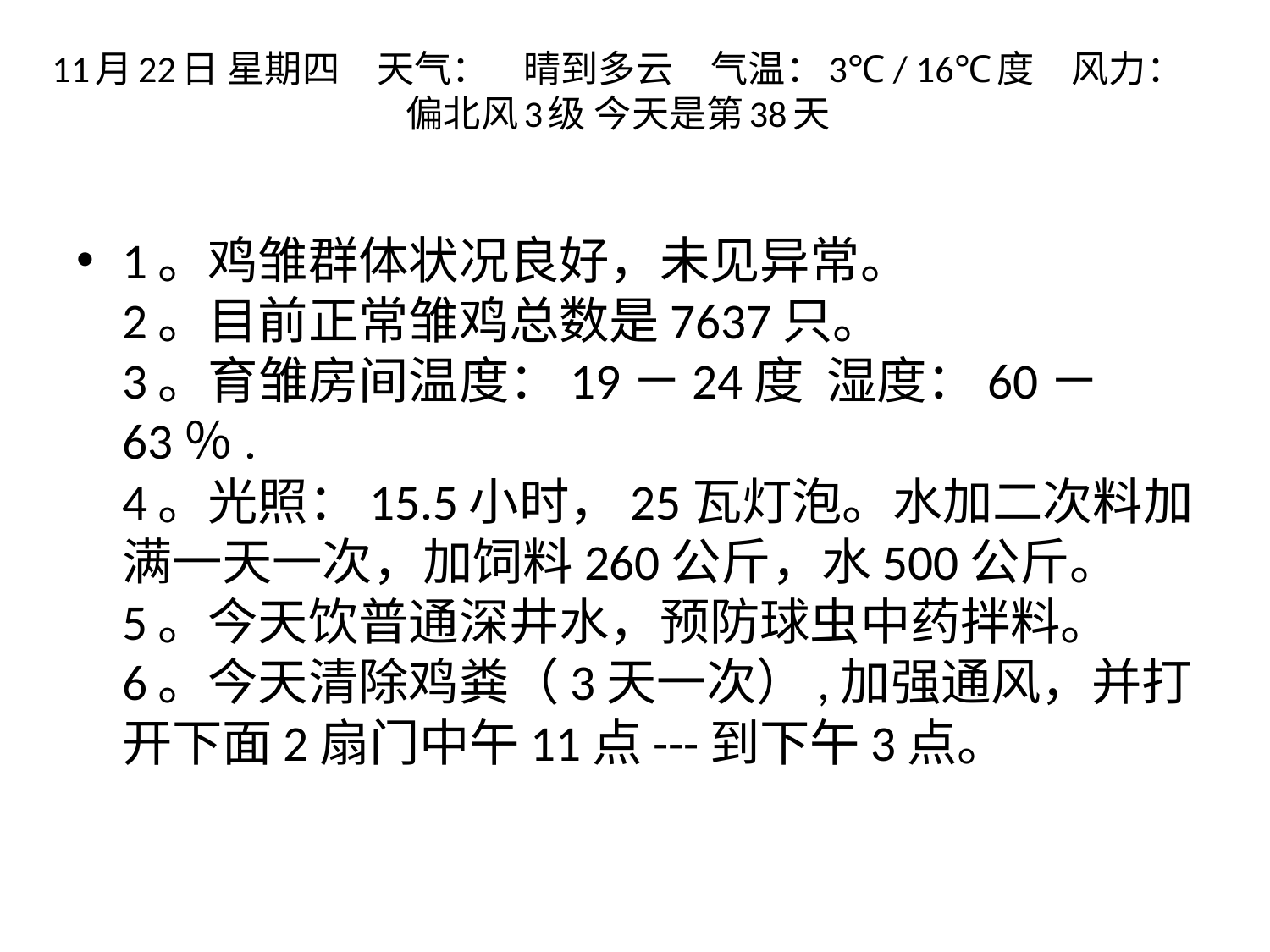

# 11月22日 星期四　天气：    晴到多云　气温：3℃ / 16℃度　风力：偏北风3级 今天是第38天
1。鸡雏群体状况良好，未见异常。
2。目前正常雏鸡总数是7637只。
3。育雏房间温度：19－24度  湿度：60－63％.
4。光照：15.5小时，25瓦灯泡。水加二次料加满一天一次，加饲料260公斤，水500公斤。
5。今天饮普通深井水，预防球虫中药拌料。
6。今天清除鸡粪（3天一次）,加强通风，并打开下面2扇门中午11点---到下午3点。